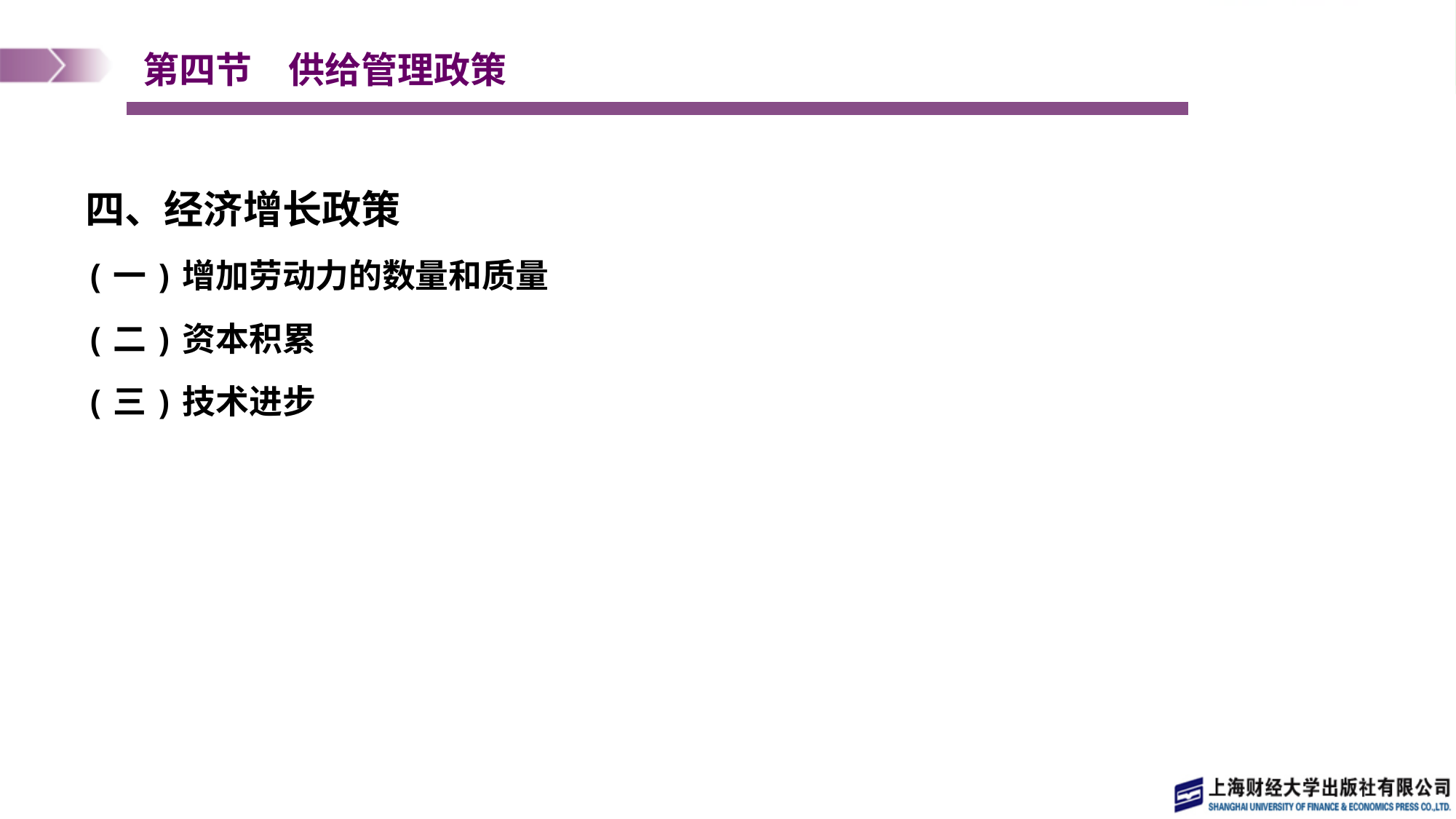

# 第四节　供给管理政策
四、经济增长政策
(一)增加劳动力的数量和质量
(二)资本积累
(三)技术进步